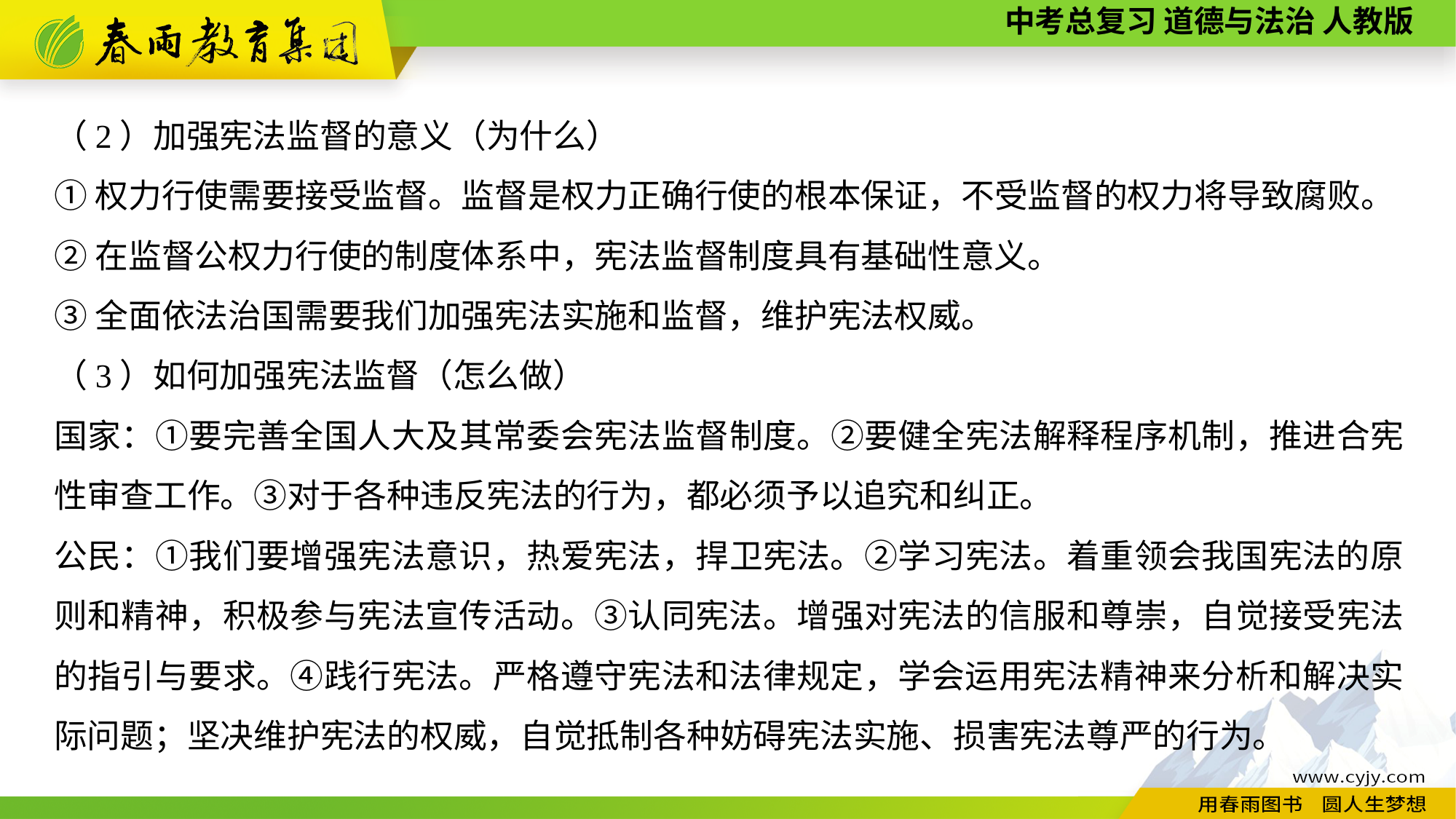

（2）加强宪法监督的意义（为什么）
①权力行使需要接受监督。监督是权力正确行使的根本保证，不受监督的权力将导致腐败。
②在监督公权力行使的制度体系中，宪法监督制度具有基础性意义。
③全面依法治国需要我们加强宪法实施和监督，维护宪法权威。
（3）如何加强宪法监督（怎么做）
国家：①要完善全国人大及其常委会宪法监督制度。②要健全宪法解释程序机制，推进合宪性审查工作。③对于各种违反宪法的行为，都必须予以追究和纠正。
公民：①我们要增强宪法意识，热爱宪法，捍卫宪法。②学习宪法。着重领会我国宪法的原则和精神，积极参与宪法宣传活动。③认同宪法。增强对宪法的信服和尊崇，自觉接受宪法的指引与要求。④践行宪法。严格遵守宪法和法律规定，学会运用宪法精神来分析和解决实际问题；坚决维护宪法的权威，自觉抵制各种妨碍宪法实施、损害宪法尊严的行为。